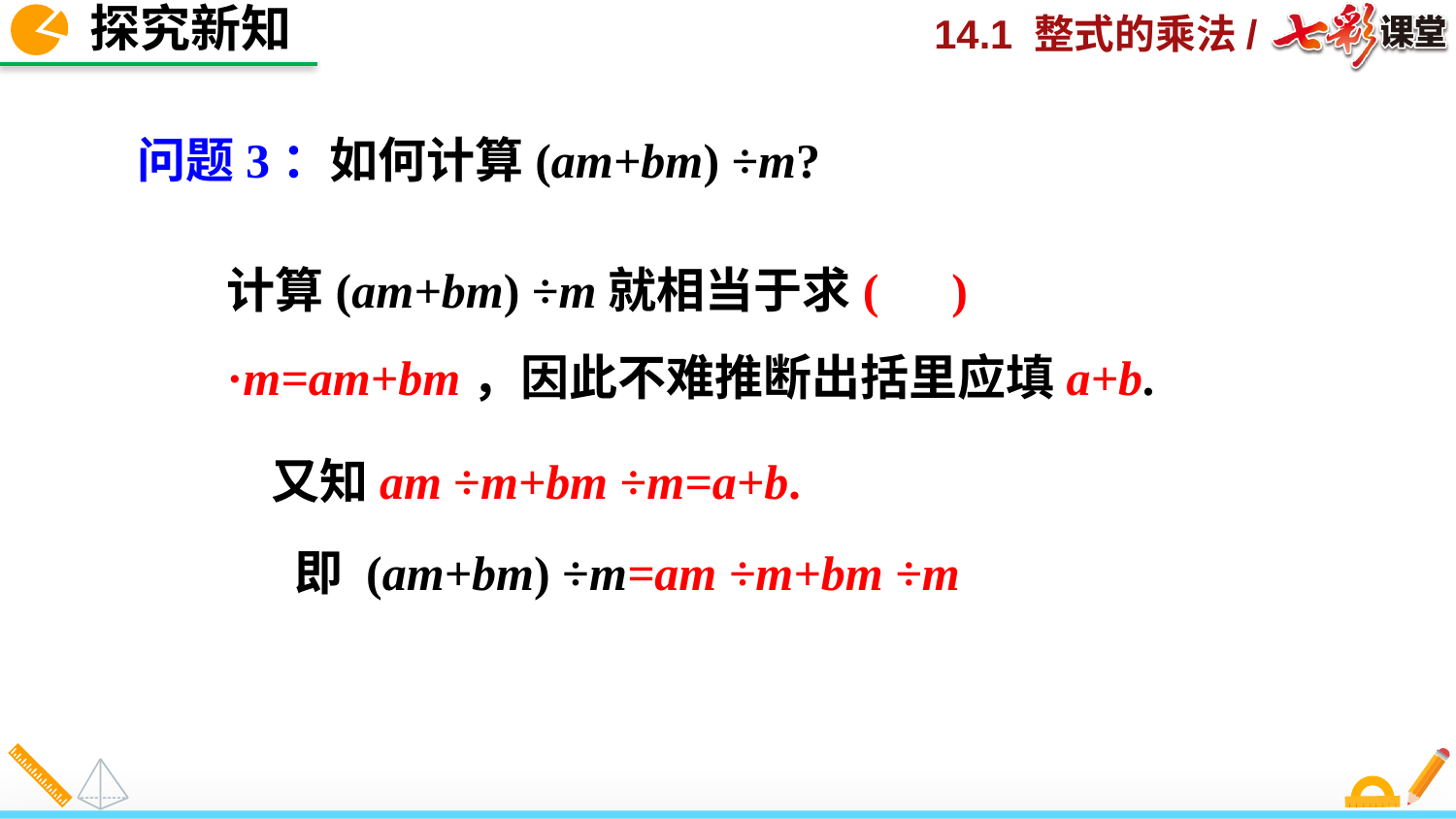

探究新知

如何计算(am+bm) ÷m?
问题3：
计算(am+bm) ÷m就相当于求(      ) ·m=am+bm，因此不难推断出括里应填a+b.
又知am ÷m+bm ÷m=a+b.
即 (am+bm) ÷m=am ÷m+bm ÷m